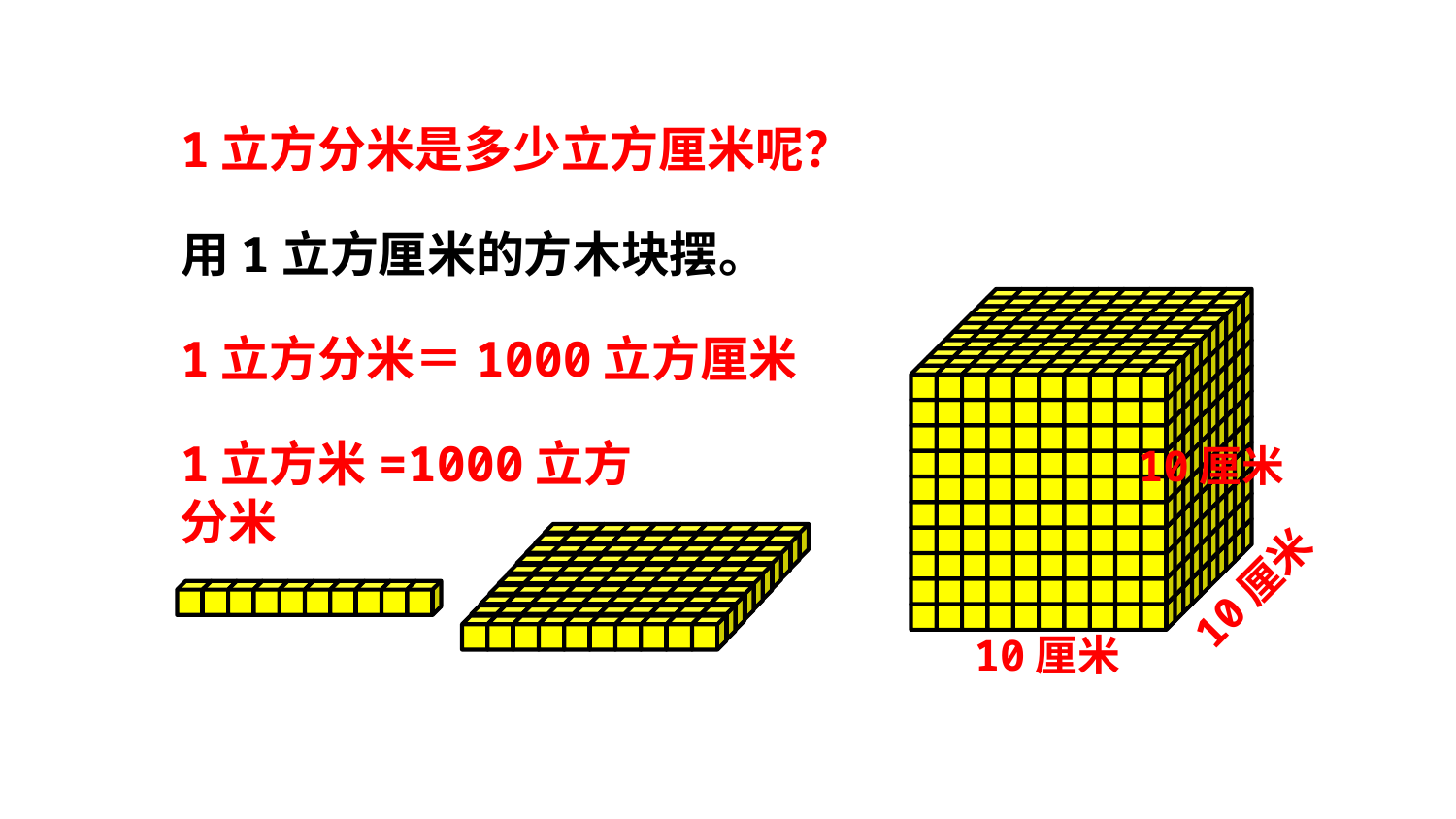

1立方分米是多少立方厘米呢？
用1立方厘米的方木块摆。

1立方分米＝1000立方厘米

1立方米=1000立方分米
10厘米

10厘米

10厘米